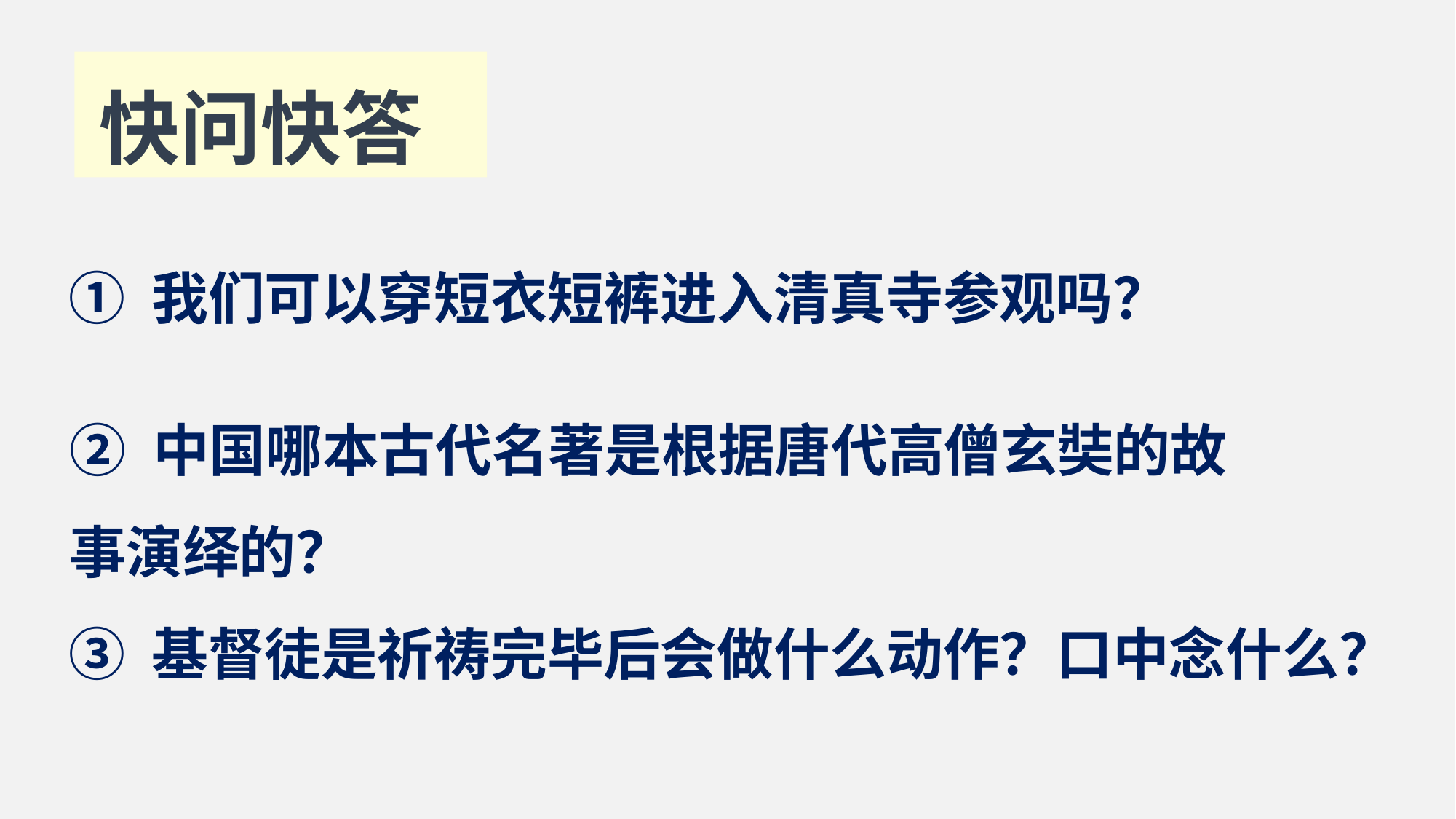

快问快答
① 我们可以穿短衣短裤进入清真寺参观吗？
② 中国哪本古代名著是根据唐代高僧玄奘的故事演绎的？
③ 基督徒是祈祷完毕后会做什么动作？口中念什么？